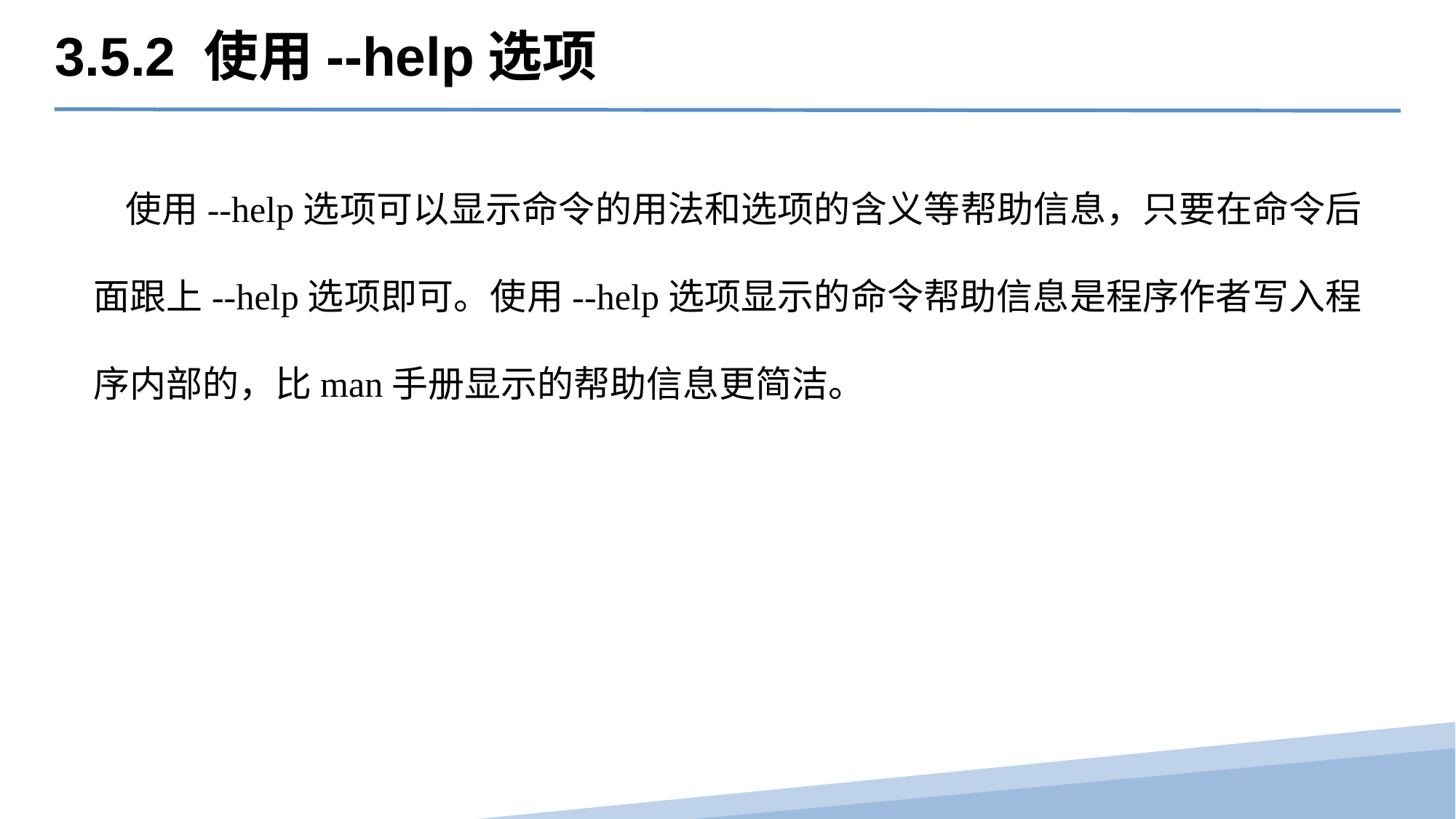

3.5.2 使用--help选项
使用--help选项可以显示命令的用法和选项的含义等帮助信息，只要在命令后面跟上--help选项即可。使用--help选项显示的命令帮助信息是程序作者写入程序内部的，比man手册显示的帮助信息更简‍洁。